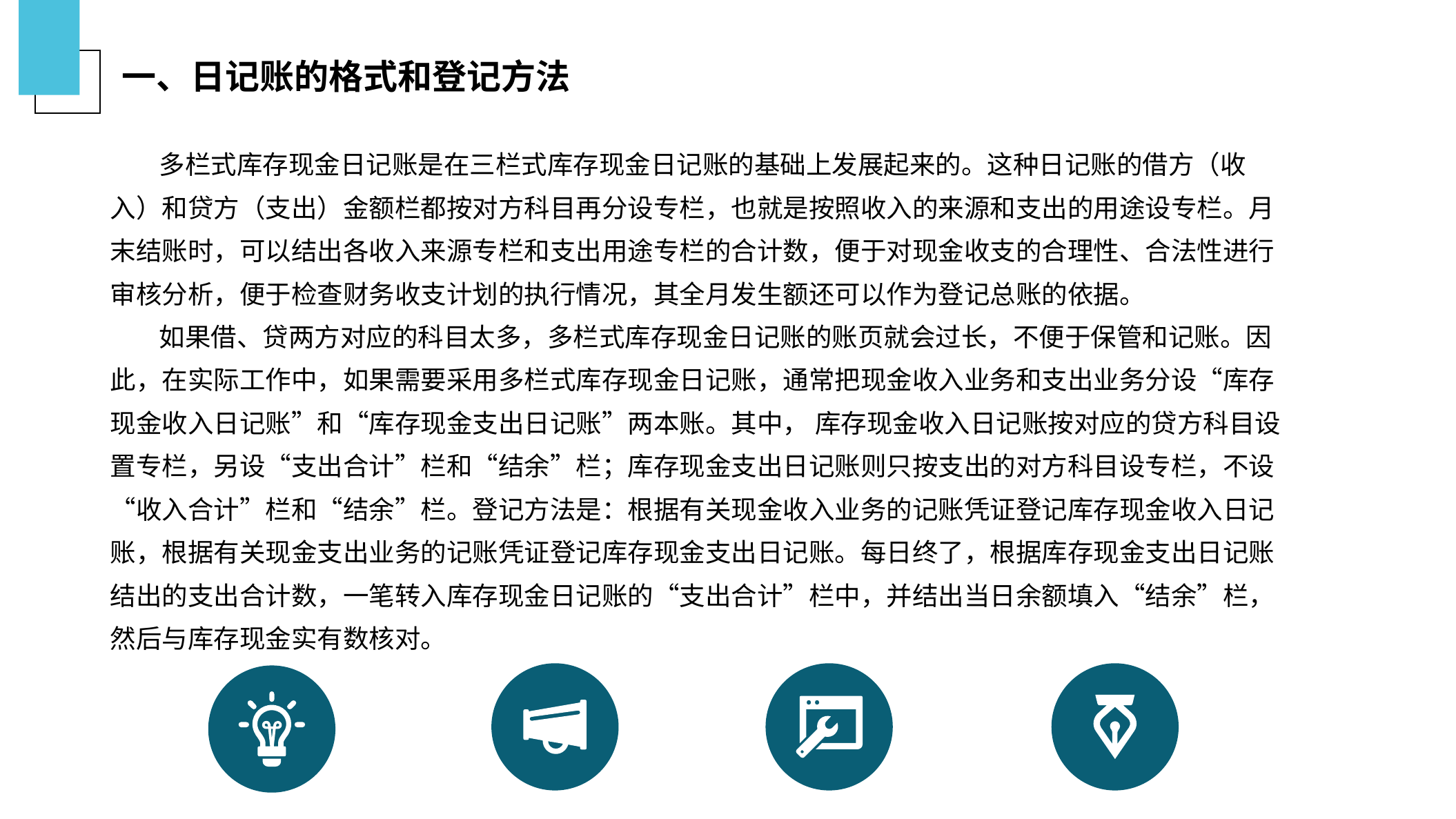

一、日记账的格式和登记方法
多栏式库存现金日记账是在三栏式库存现金日记账的基础上发展起来的。这种日记账的借方（收入）和贷方（支出）金额栏都按对方科目再分设专栏，也就是按照收入的来源和支出的用途设专栏。月末结账时，可以结出各收入来源专栏和支出用途专栏的合计数，便于对现金收支的合理性、合法性进行审核分析，便于检查财务收支计划的执行情况，其全月发生额还可以作为登记总账的依据。
如果借、贷两方对应的科目太多，多栏式库存现金日记账的账页就会过长，不便于保管和记账。因此，在实际工作中，如果需要采用多栏式库存现金日记账，通常把现金收入业务和支出业务分设“库存现金收入日记账”和“库存现金支出日记账”两本账。其中， 库存现金收入日记账按对应的贷方科目设置专栏，另设“支出合计”栏和“结余”栏；库存现金支出日记账则只按支出的对方科目设专栏，不设“收入合计”栏和“结余”栏。登记方法是：根据有关现金收入业务的记账凭证登记库存现金收入日记账，根据有关现金支出业务的记账凭证登记库存现金支出日记账。每日终了，根据库存现金支出日记账结出的支出合计数，一笔转入库存现金日记账的“支出合计”栏中，并结出当日余额填入“结余”栏，然后与库存现金实有数核对。